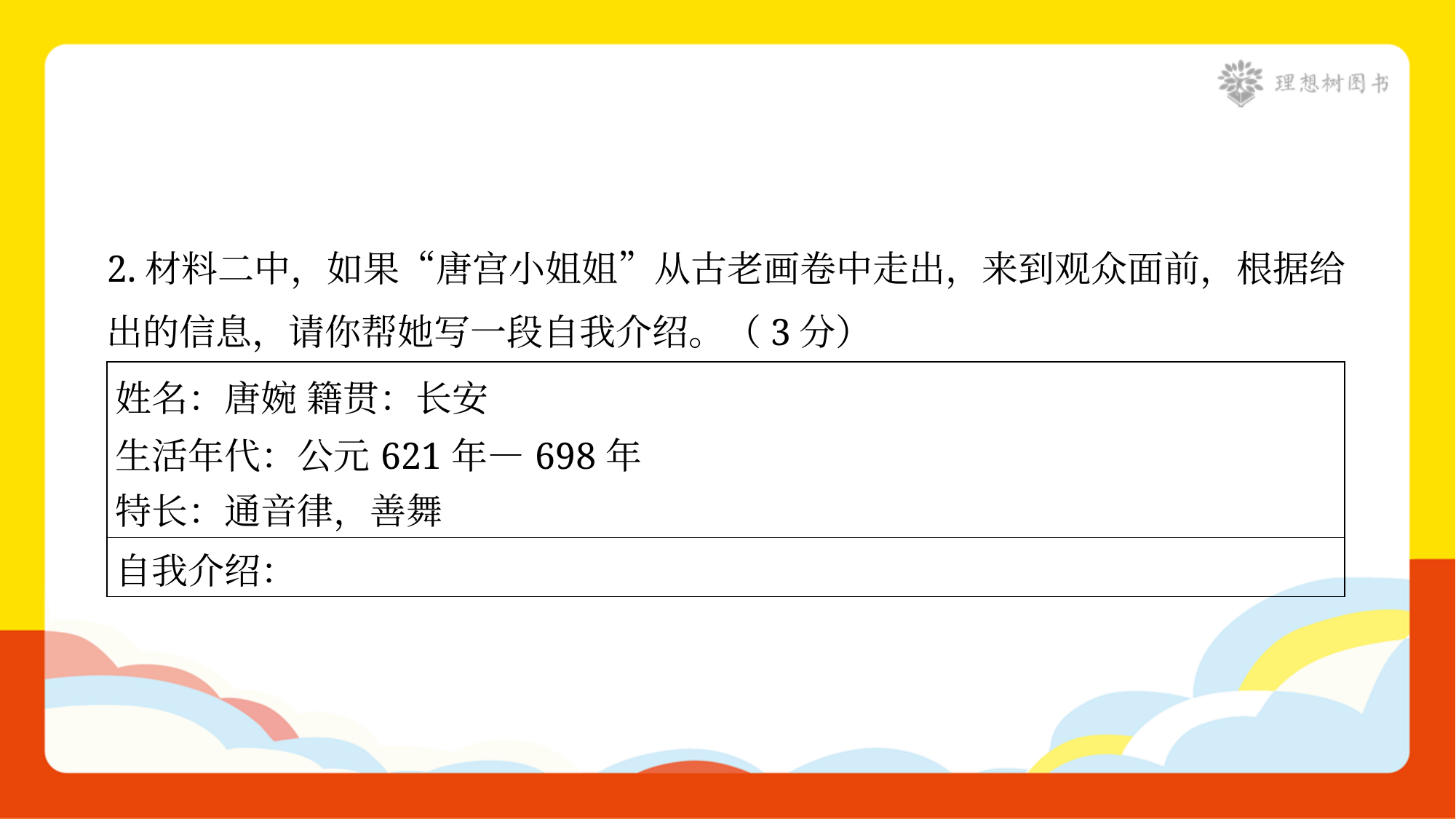

2.材料二中，如果“唐宫小姐姐”从古老画卷中走出，来到观众面前，根据给
出的信息，请你帮她写一段自我介绍。（3分）
| 姓名：唐婉 籍贯：长安 生活年代：公元621年—698年 特长：通音律，善舞 |
| --- |
| 自我介绍： |